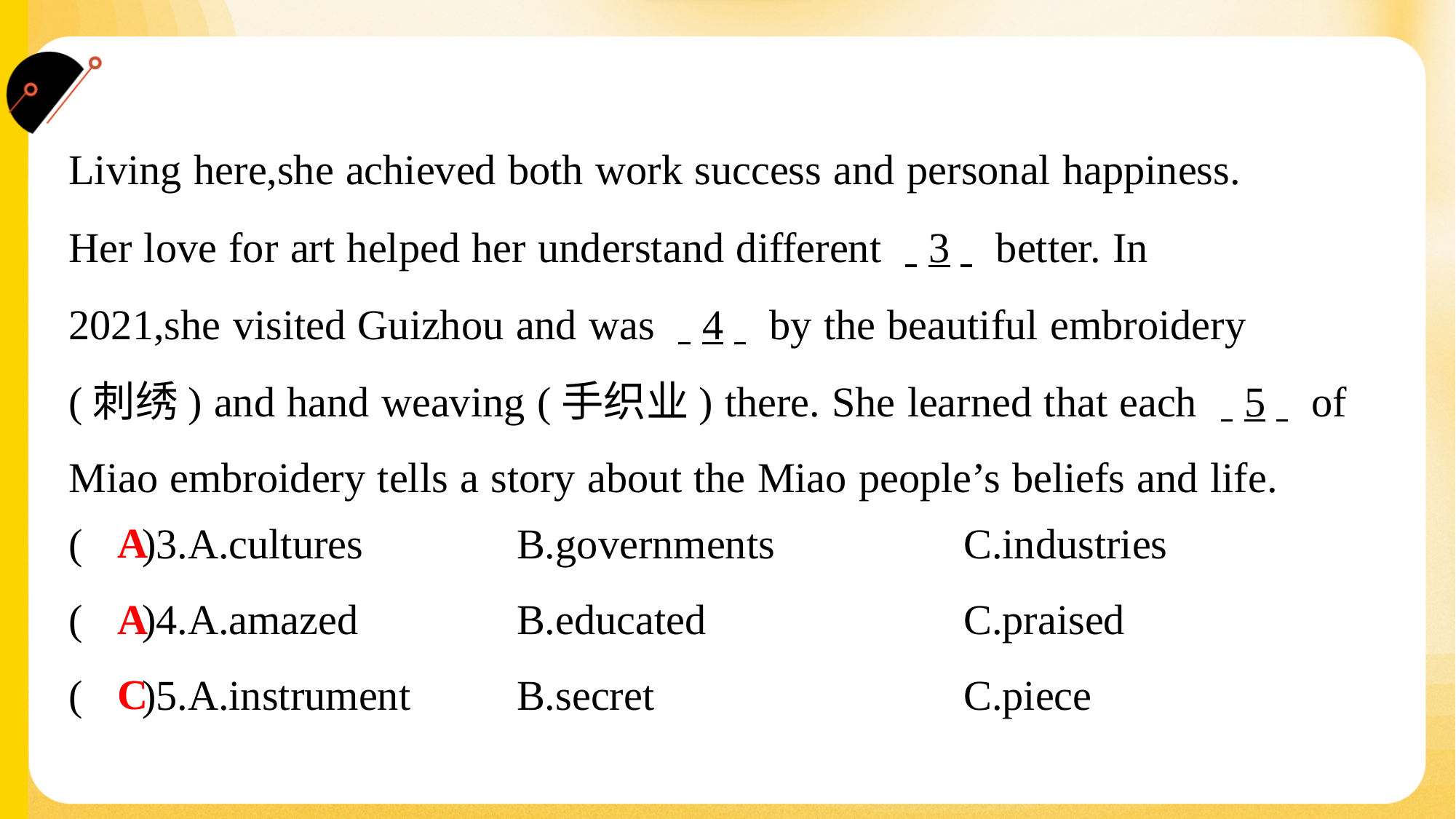

Living here,she achieved both work success and personal happiness.
Her love for art helped her understand different . .3. . better. In
2021,she visited Guizhou and was . .4. . by the beautiful embroidery
(刺绣) and hand weaving (手织业) there. She learned that each . .5. . of
Miao embroidery tells a story about the Miao people’s beliefs and life.#1
A
(     )3.A.cultures	B.governments	C.industries
A
(     )4.A.amazed	B.educated	C.praised
C
(     )5.A.instrument	B.secret	C.piece